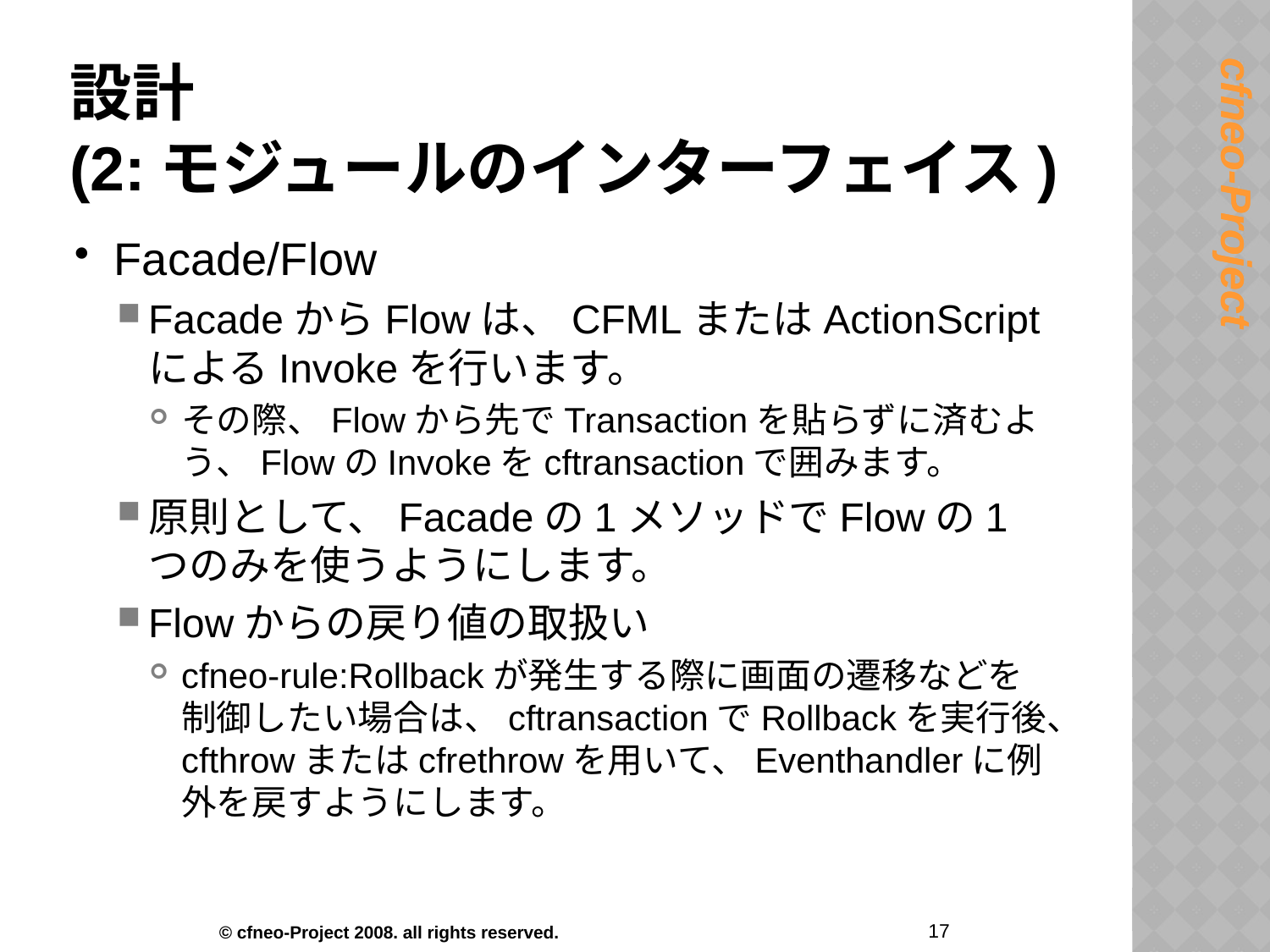

# 設計 (2:モジュールのインターフェイス)
Facade/Flow
FacadeからFlowは、CFMLまたはActionScriptによるInvokeを行います。
その際、Flowから先でTransactionを貼らずに済むよう、FlowのInvokeをcftransactionで囲みます。
原則として、Facadeの1メソッドでFlowの1つのみを使うようにします。
Flowからの戻り値の取扱い
cfneo-rule:Rollbackが発生する際に画面の遷移などを制御したい場合は、cftransactionでRollbackを実行後、cfthrowまたはcfrethrowを用いて、Eventhandlerに例外を戻すようにします。
17
© cfneo-Project 2008. all rights reserved.